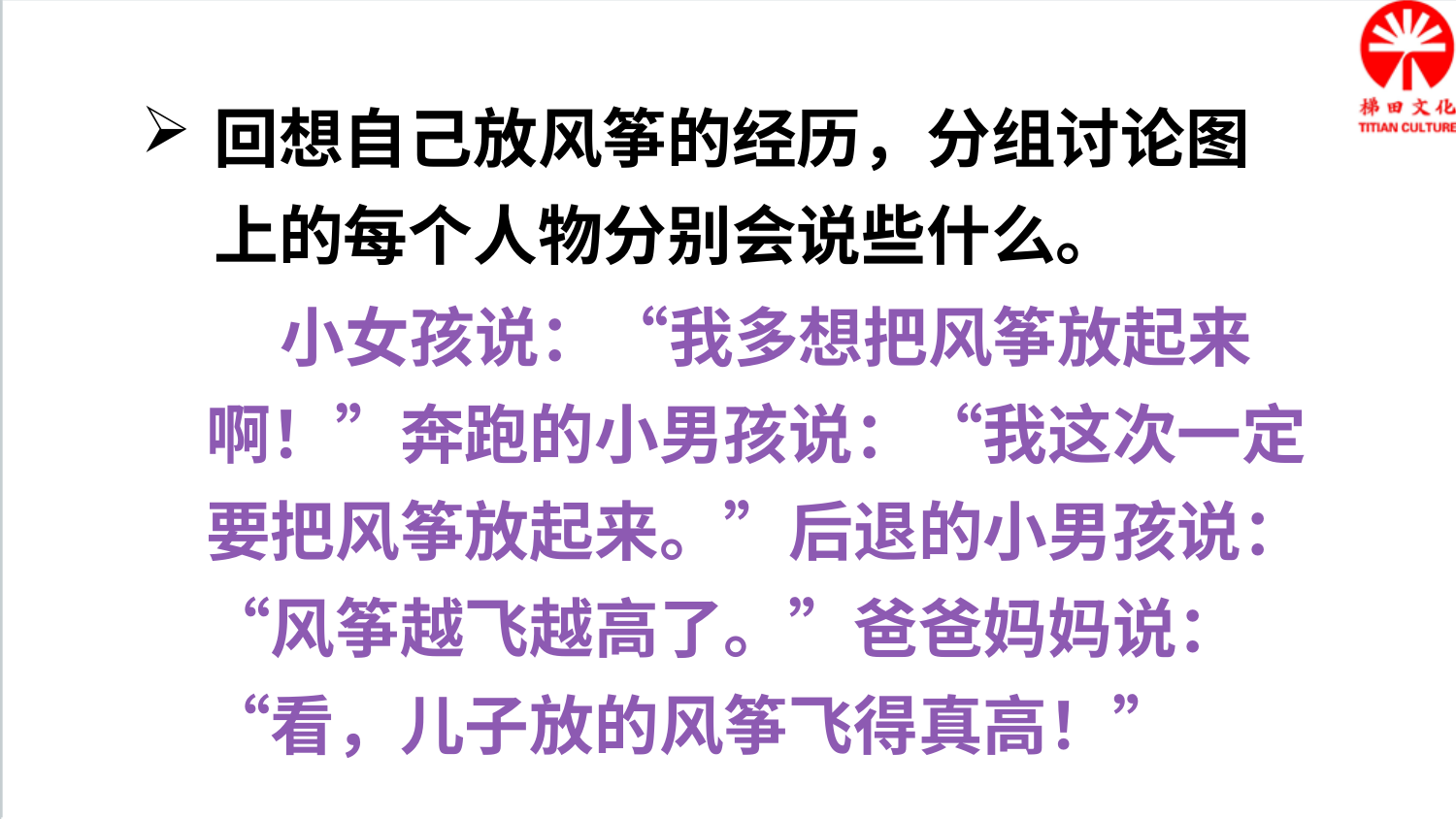

回想自己放风筝的经历，分组讨论图上的每个人物分别会说些什么。
    小女孩说：“我多想把风筝放起来啊！”奔跑的小男孩说：“我这次一定要把风筝放起来。”后退的小男孩说：“风筝越飞越高了。”爸爸妈妈说：“看，儿子放的风筝飞得真高！”